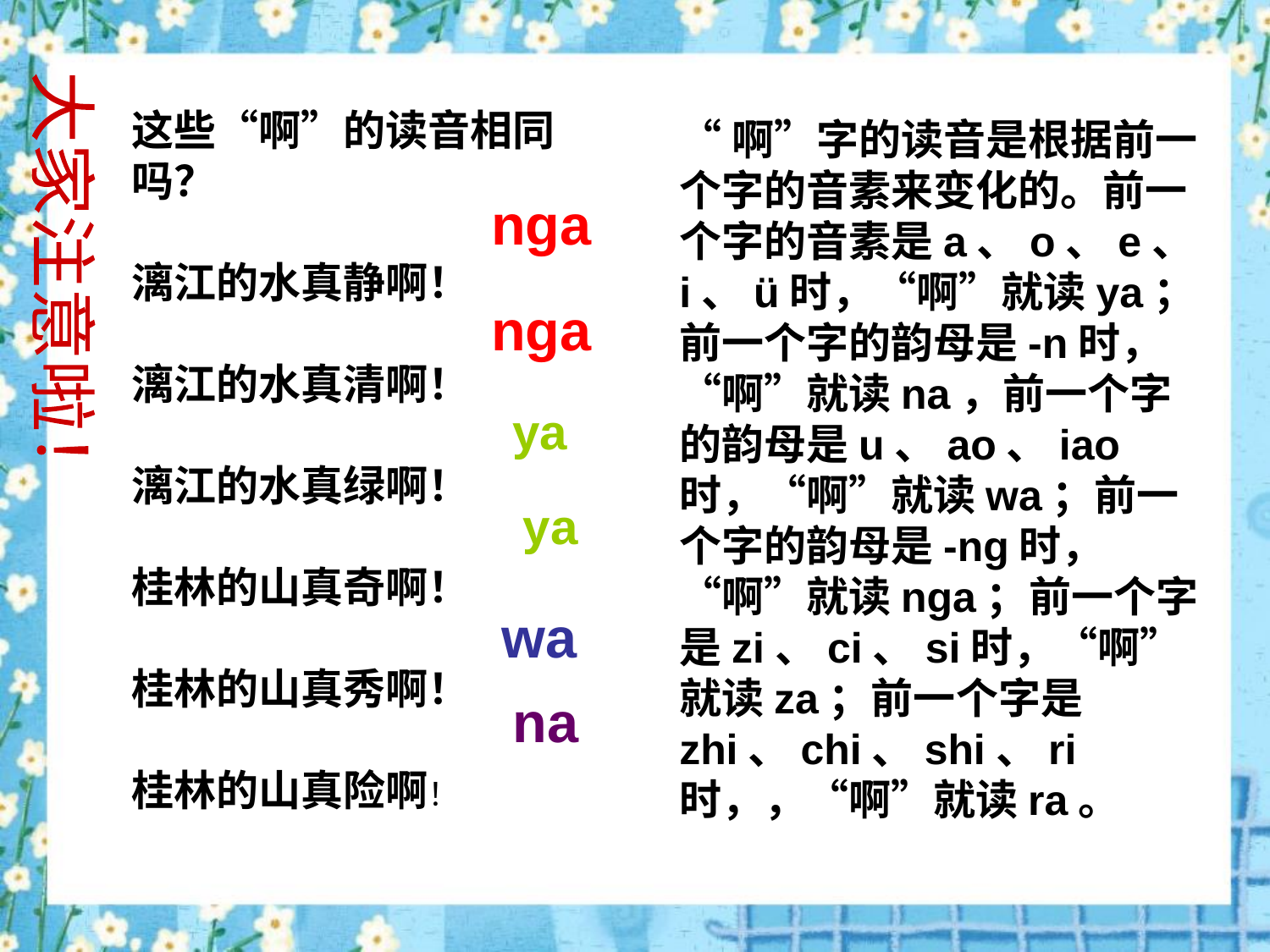

这些“啊”的读音相同吗？

漓江的水真静啊！

漓江的水真清啊！

漓江的水真绿啊！

桂林的山真奇啊！

桂林的山真秀啊！

桂林的山真险啊！
“啊”字的读音是根据前一个字的音素来变化的。前一个字的音素是a、o、e、i、ü时，“啊”就读ya；前一个字的韵母是-n时，“啊”就读na，前一个字的韵母是u、ao、iao时，“啊”就读wa；前一个字的韵母是-ng时，“啊”就读nga；前一个字是zi、ci、si时，“啊”就读za；前一个字是zhi、chi、shi、ri时，，“啊”就读ra。
nga
大家注意啦！
nga
ya
ya
wa
na